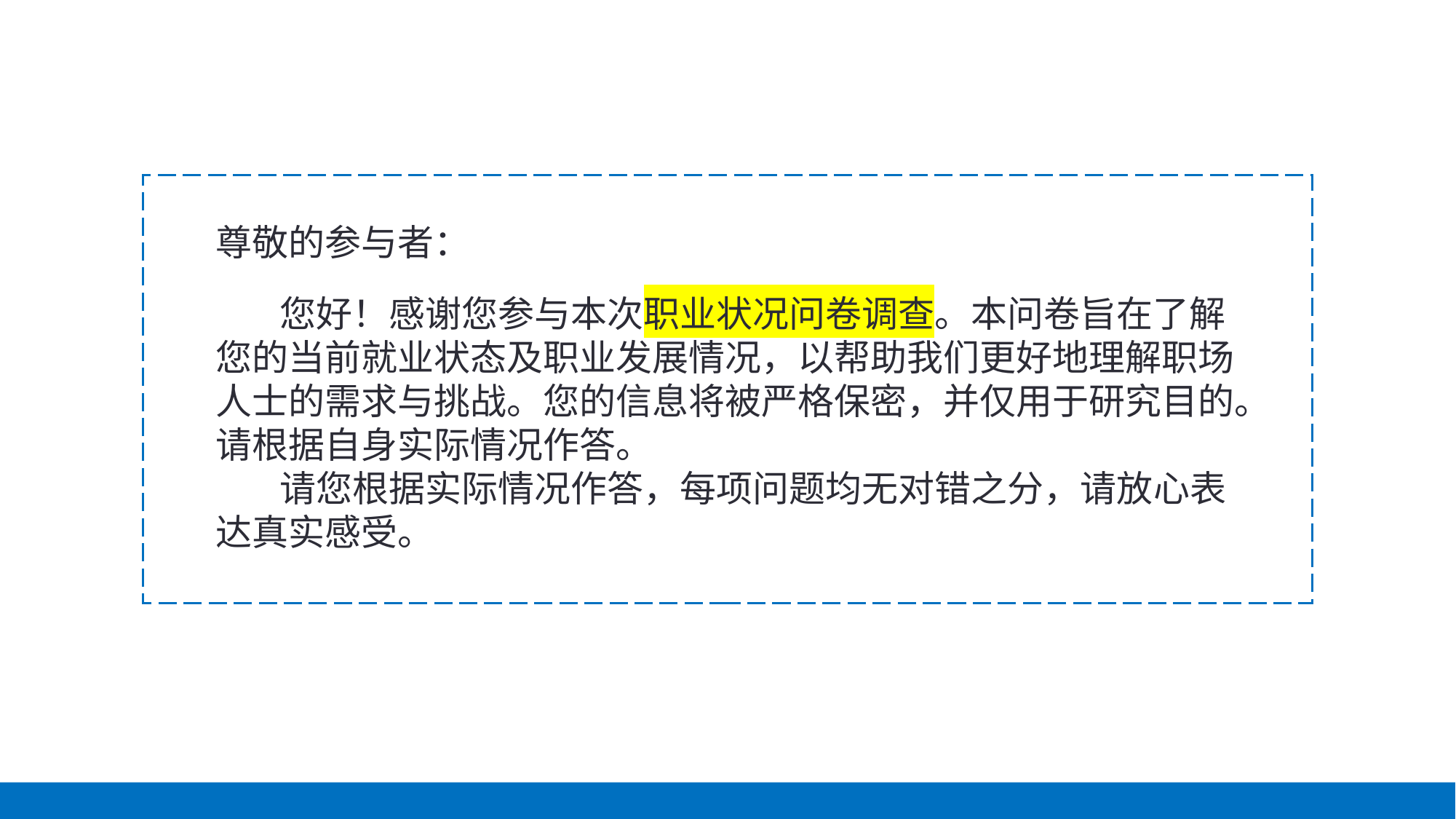

尊敬的参与者：
您好！感谢您参与本次职业状况问卷调查。本问卷旨在了解您的当前就业状态及职业发展情况，以帮助我们更好地理解职场人士的需求与挑战。您的信息将被严格保密，并仅用于研究目的。请根据自身实际情况作答。
请您根据实际情况作答，每项问题均无对错之分，请放心表达真实感受。